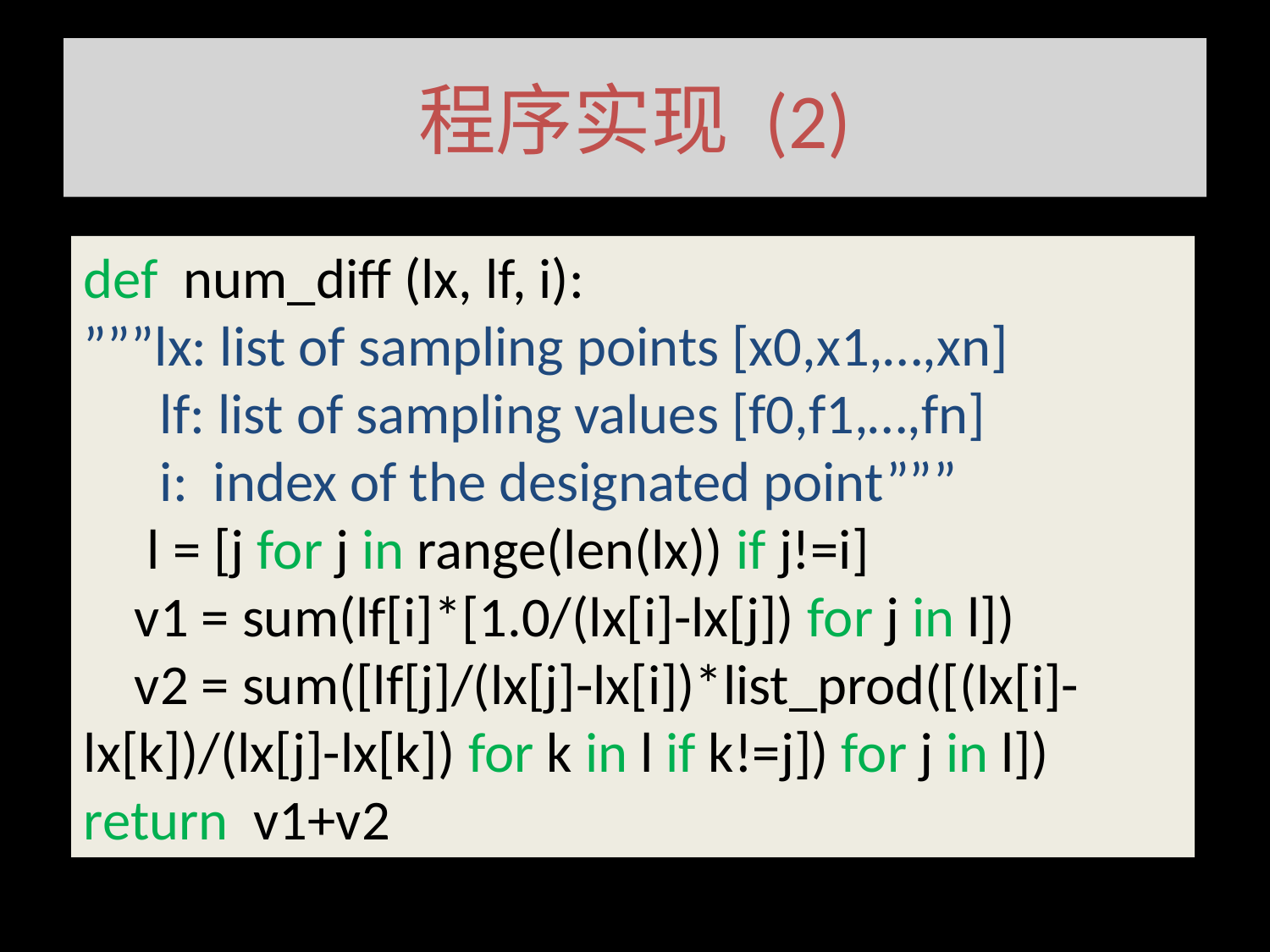

# 程序实现 (2)
def  num_diff (lx, lf, i):
”””lx: list of sampling points [x0,x1,…,xn]
      lf: list of sampling values [f0,f1,…,fn]
      i:  index of the designated point”””
     l = [j for j in range(len(lx)) if j!=i]
    v1 = sum(lf[i]*[1.0/(lx[i]-lx[j]) for j in l])
    v2 = sum([lf[j]/(lx[j]-lx[i])*list_prod([(lx[i]-lx[k])/(lx[j]-lx[k]) for k in l if k!=j]) for j in l])
return  v1+v2